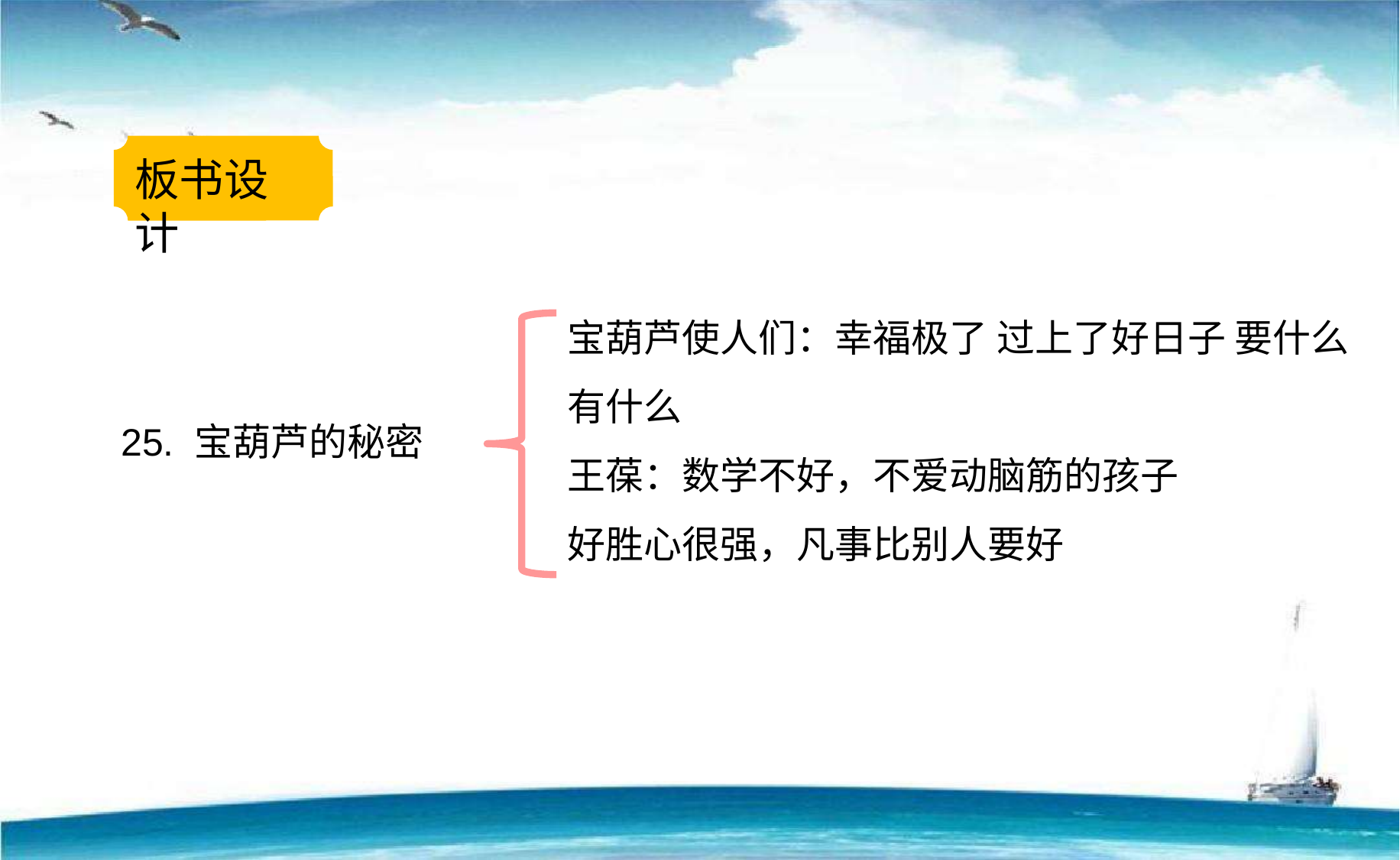

板书设计
宝葫芦使人们：幸福极了 过上了好日子 要什么有什么
王葆：数学不好，不爱动脑筋的孩子
好胜心很强，凡事比别人要好

25. 宝葫芦的秘密